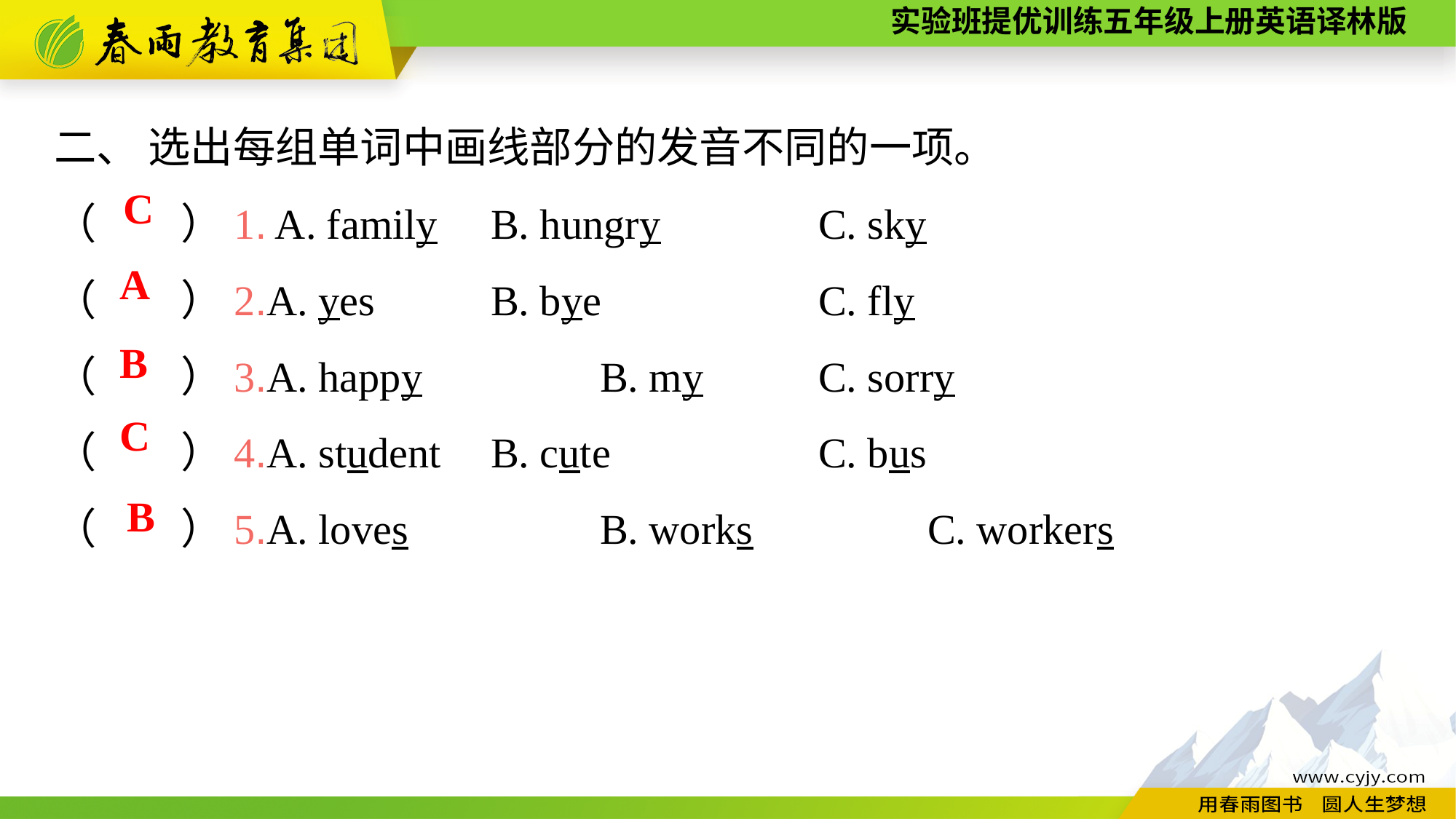

二、 选出每组单词中画线部分的发音不同的一项。
（　　）1. A. family	B. hungry		C. sky
（　　）2.A. yes		B. bye		C. fly
（　　）3.A. happy		B. my		C. sorry
（　　）4.A. student	B. cute		C. bus
（　　）5.A. loves		B. works		C. workers
C
A
B
C
B